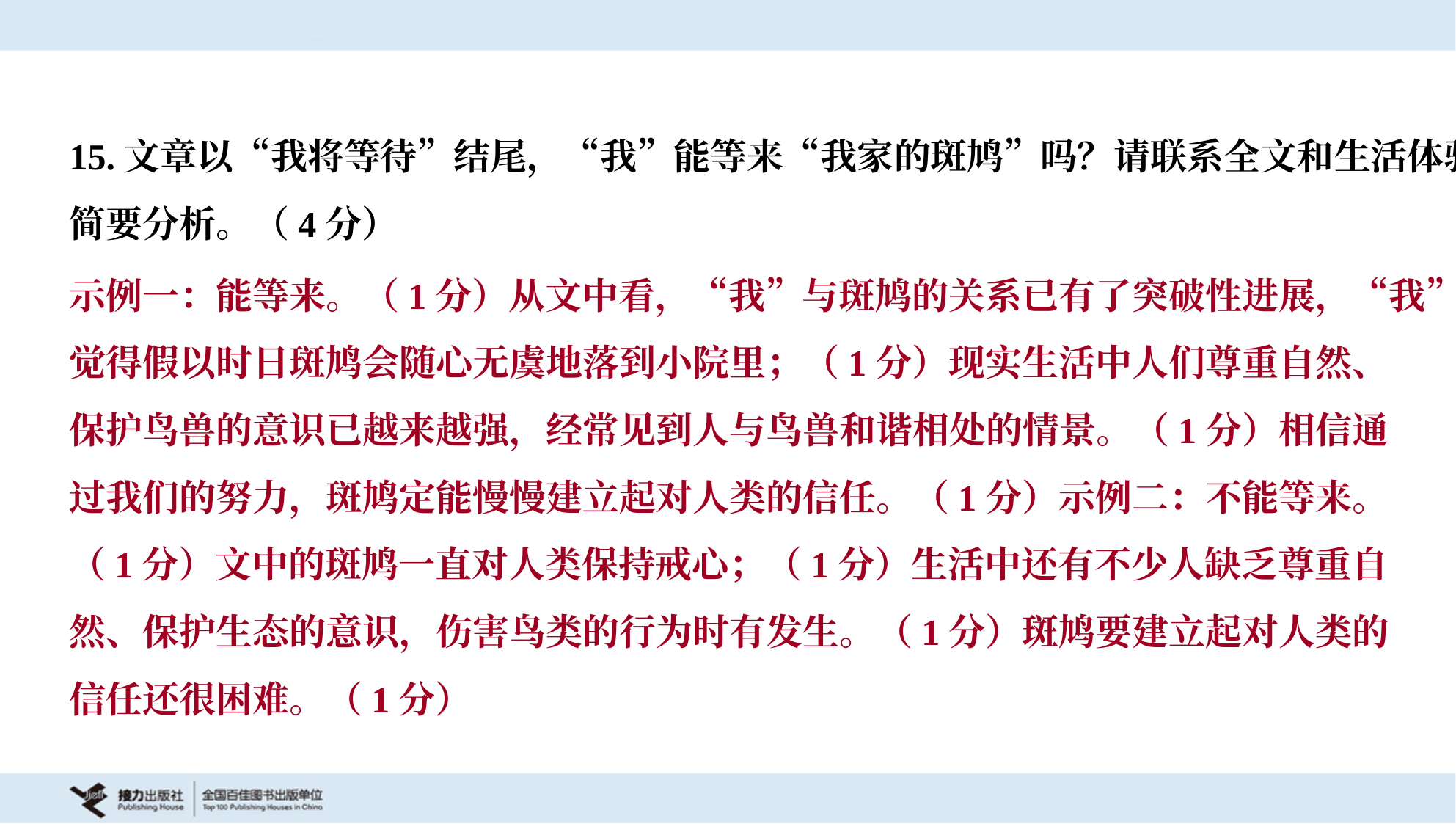

15.文章以“我将等待”结尾，“我”能等来“我家的斑鸠”吗？请联系全文和生活体验
简要分析。（4分）
示例一：能等来。（1分）从文中看，“我”与斑鸠的关系已有了突破性进展，“我”
觉得假以时日斑鸠会随心无虞地落到小院里；（1分）现实生活中人们尊重自然、
保护鸟兽的意识已越来越强，经常见到人与鸟兽和谐相处的情景。（1分）相信通
过我们的努力，斑鸠定能慢慢建立起对人类的信任。（1分）示例二：不能等来。
（1分）文中的斑鸠一直对人类保持戒心；（1分）生活中还有不少人缺乏尊重自
然、保护生态的意识，伤害鸟类的行为时有发生。（1分）斑鸠要建立起对人类的
信任还很困难。（1分）